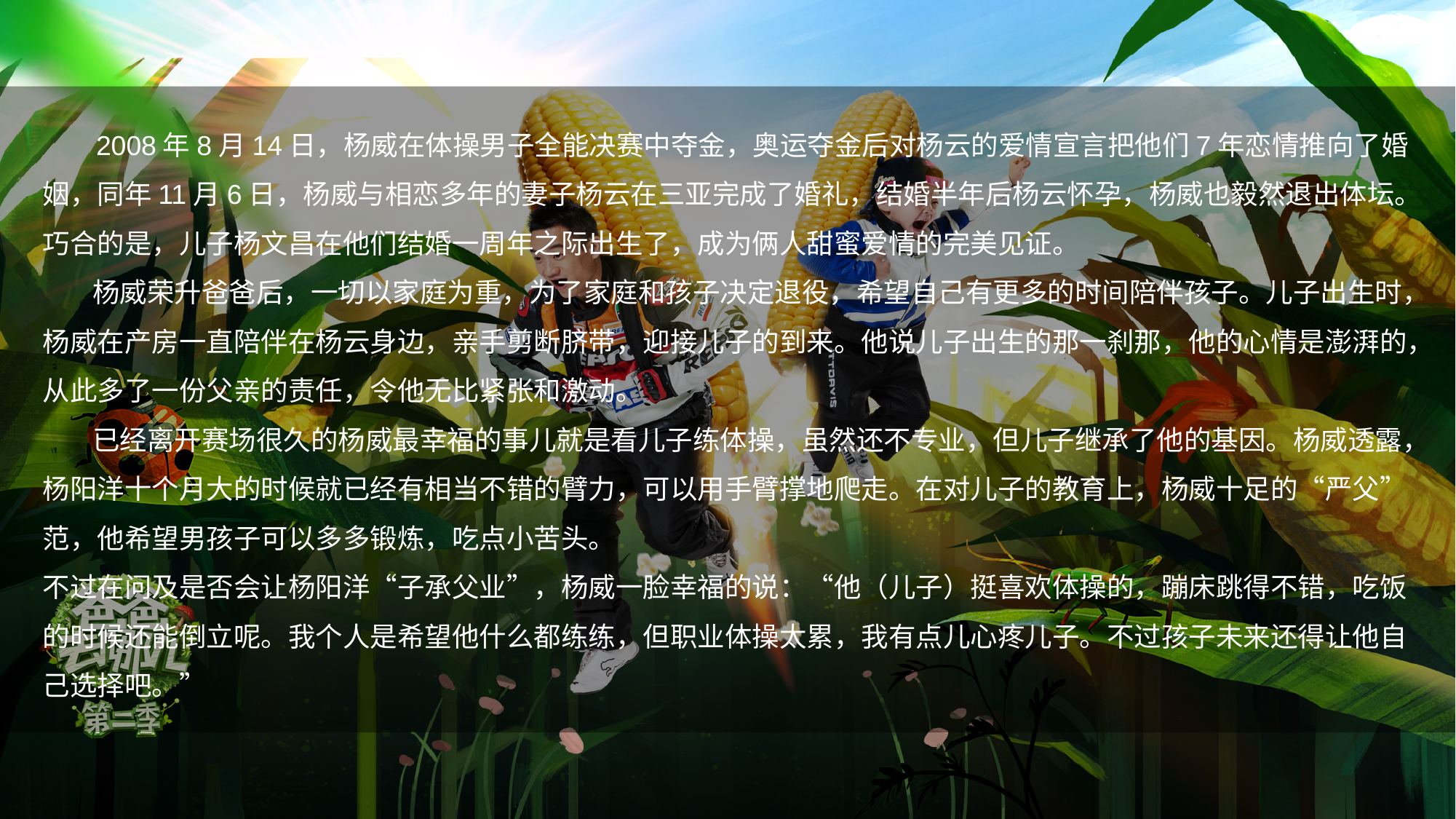

2008年8月14日，杨威在体操男子全能决赛中夺金，奥运夺金后对杨云的爱情宣言把他们7年恋情推向了婚姻，同年11月6日，杨威与相恋多年的妻子杨云在三亚完成了婚礼，结婚半年后杨云怀孕，杨威也毅然退出体坛。巧合的是，儿子杨文昌在他们结婚一周年之际出生了，成为俩人甜蜜爱情的完美见证。
       杨威荣升爸爸后，一切以家庭为重，为了家庭和孩子决定退役，希望自己有更多的时间陪伴孩子。儿子出生时，杨威在产房一直陪伴在杨云身边，亲手剪断脐带，迎接儿子的到来。他说儿子出生的那一刹那，他的心情是澎湃的，从此多了一份父亲的责任，令他无比紧张和激动。
       已经离开赛场很久的杨威最幸福的事儿就是看儿子练体操，虽然还不专业，但儿子继承了他的基因。杨威透露，杨阳洋十个月大的时候就已经有相当不错的臂力，可以用手臂撑地爬走。在对儿子的教育上，杨威十足的“严父”范，他希望男孩子可以多多锻炼，吃点小苦头。
不过在问及是否会让杨阳洋“子承父业”，杨威一脸幸福的说：“他（儿子）挺喜欢体操的，蹦床跳得不错，吃饭的时候还能倒立呢。我个人是希望他什么都练练，但职业体操太累，我有点儿心疼儿子。不过孩子未来还得让他自己选择吧。”